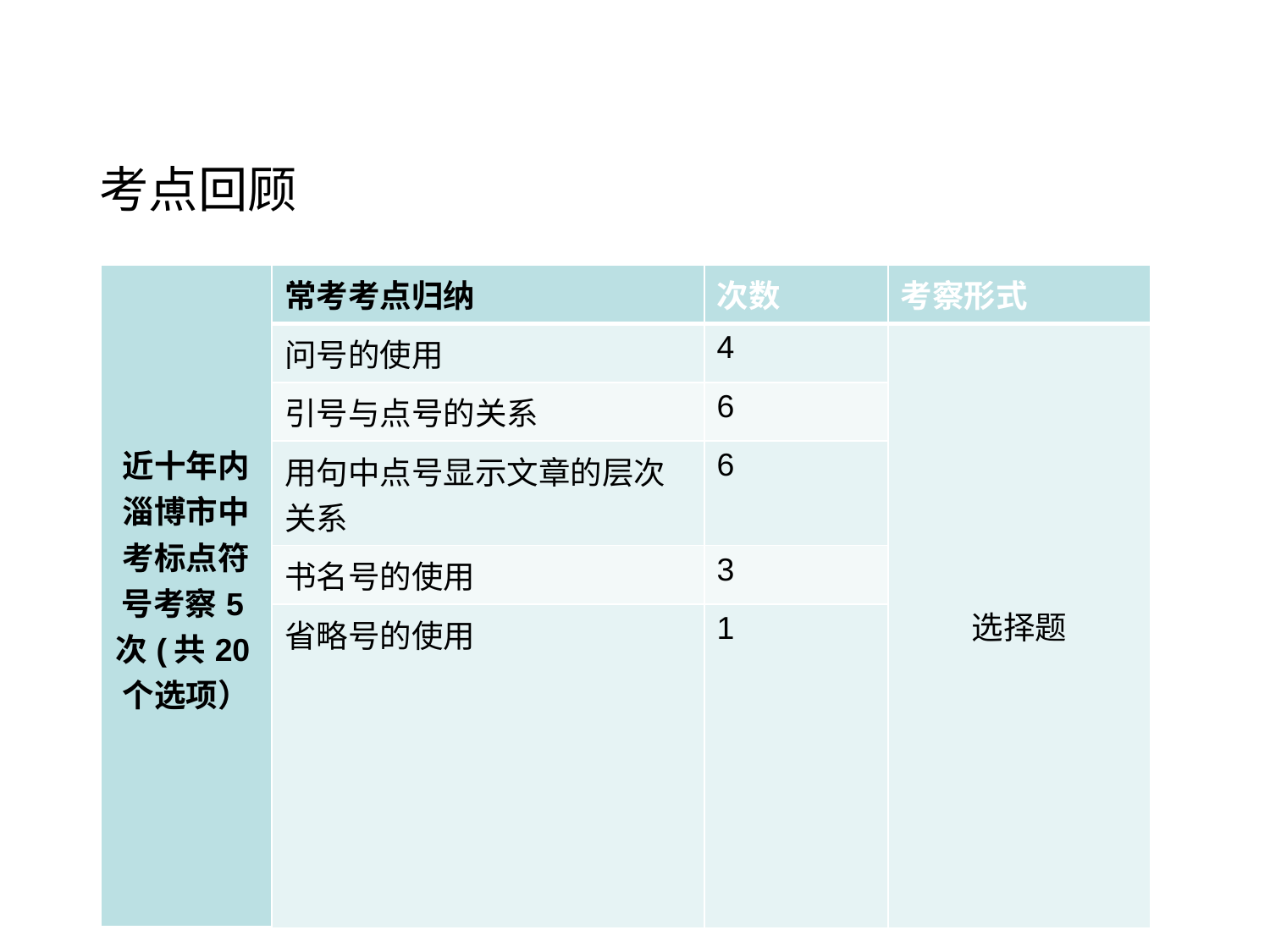

# 考点回顾
| 近十年内淄博市中考标点符号考察5次(共20个选项） | 常考考点归纳 | 次数 | 考察形式 |
| --- | --- | --- | --- |
|  | 问号的使用 | 4 | 选择题 |
|  | 引号与点号的关系 | 6 |  |
|  | 用句中点号显示文章的层次关系 | 6 |  |
|  | 书名号的使用 | 3 |  |
|  | 省略号的使用 | 1 |  |